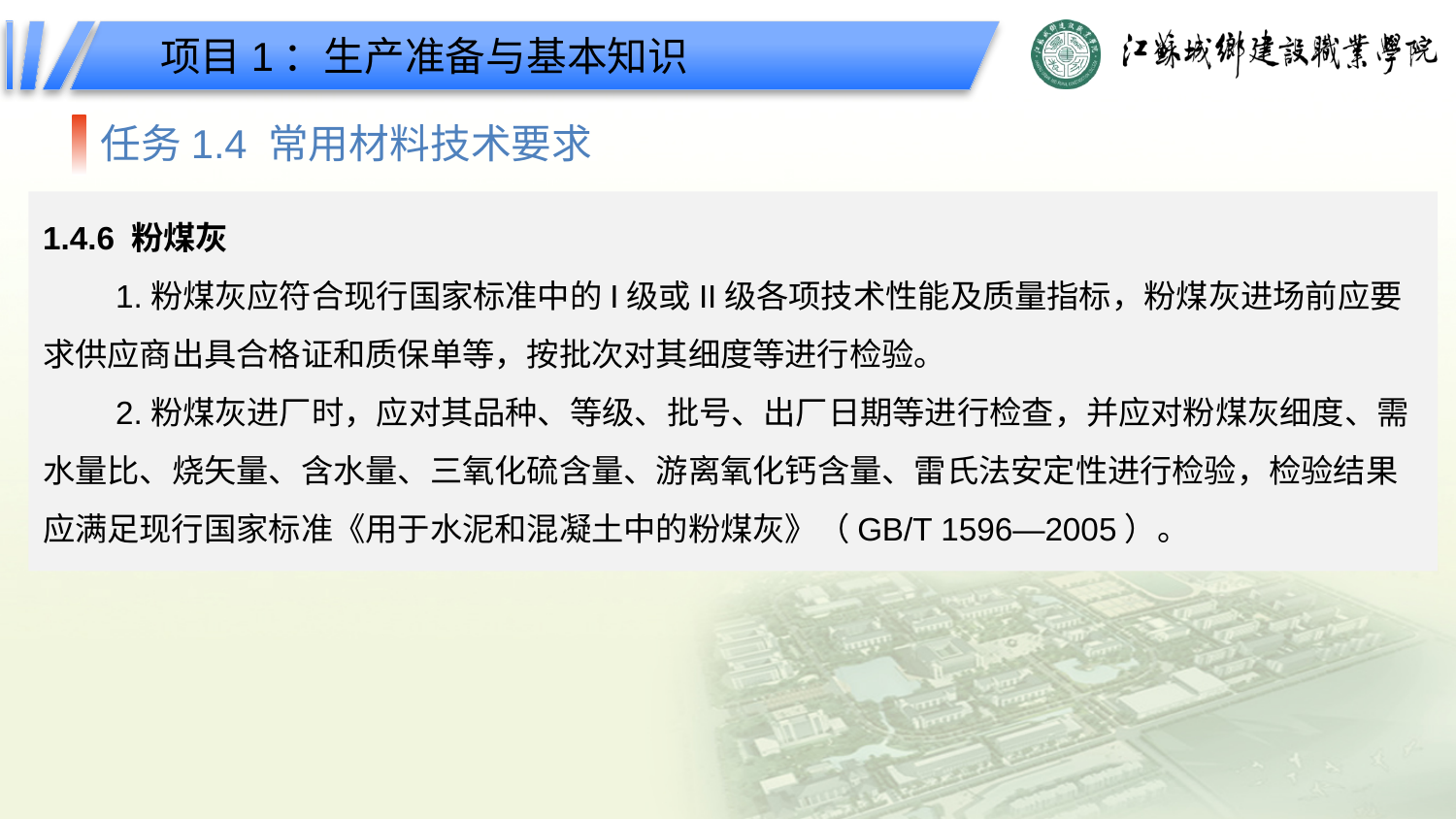

项目1：生产准备与基本知识
任务1.4 常用材料技术要求

1.4.6 粉煤灰
1.粉煤灰应符合现行国家标准中的I级或II级各项技术性能及质量指标，粉煤灰进场前应要求供应商出具合格证和质保单等，按批次对其细度等进行检验。
2.粉煤灰进厂时，应对其品种、等级、批号、出厂日期等进行检查，并应对粉煤灰细度、需水量比、烧矢量、含水量、三氧化硫含量、游离氧化钙含量、雷氏法安定性进行检验，检验结果应满足现行国家标准《用于水泥和混凝土中的粉煤灰》（GB/T 1596—2005）。